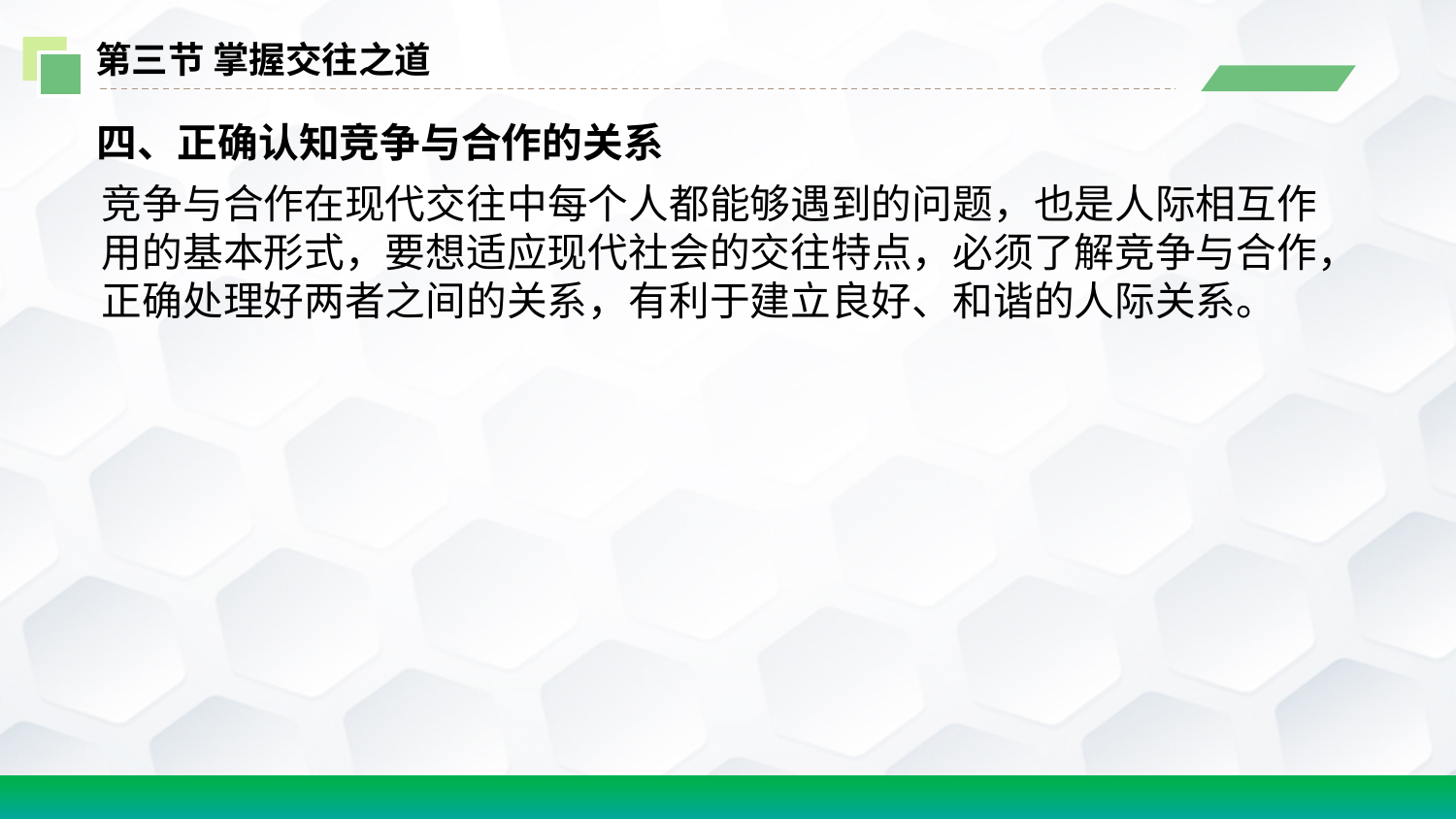

第三节 掌握交往之道
四、正确认知竞争与合作的关系
竞争与合作在现代交往中每个人都能够遇到的问题，也是人际相互作用的基本形式，要想适应现代社会的交往特点，必须了解竞争与合作，正确处理好两者之间的关系，有利于建立良好、和谐的人际关系。